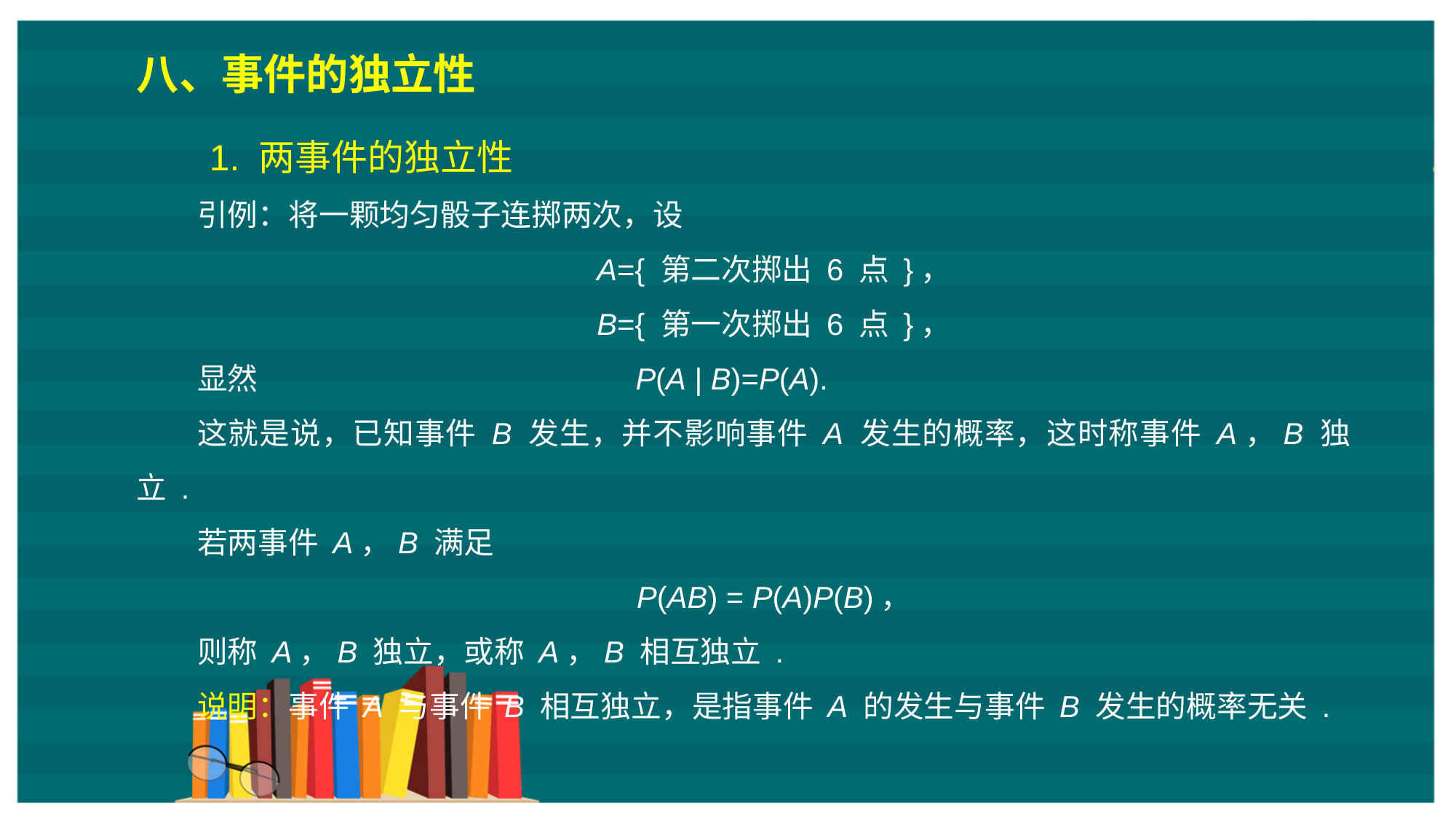

八、事件的独立性
1. 两事件的独立性
引例：将一颗均匀骰子连掷两次，设
A={ 第二次掷出 6 点 }，
B={ 第一次掷出 6 点 }，
显然                                                       P(A | B)=P(A).
这就是说，已知事件 B 发生，并不影响事件 A 发生的概率，这时称事件 A，B 独立 .
若两事件 A，B 满足
P(AB) = P(A)P(B)，
则称 A，B 独立，或称 A，B 相互独立 .
说明：事件 A 与事件 B 相互独立，是指事件 A 的发生与事件 B 发生的概率无关 .